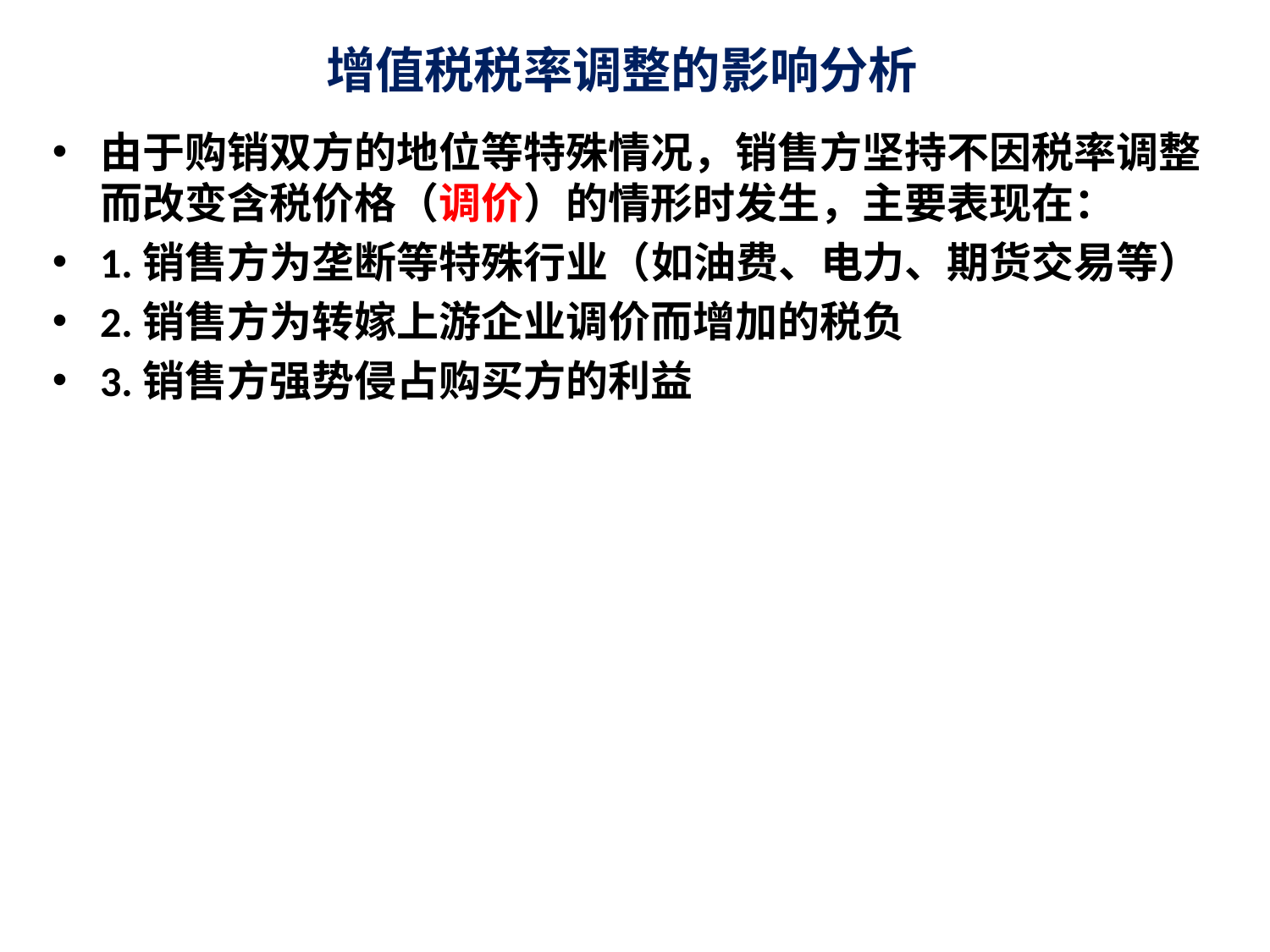

# 增值税税率调整的影响分析
由于购销双方的地位等特殊情况，销售方坚持不因税率调整而改变含税价格（调价）的情形时发生，主要表现在：
1.销售方为垄断等特殊行业（如油费、电力、期货交易等）
2.销售方为转嫁上游企业调价而增加的税负
3.销售方强势侵占购买方的利益